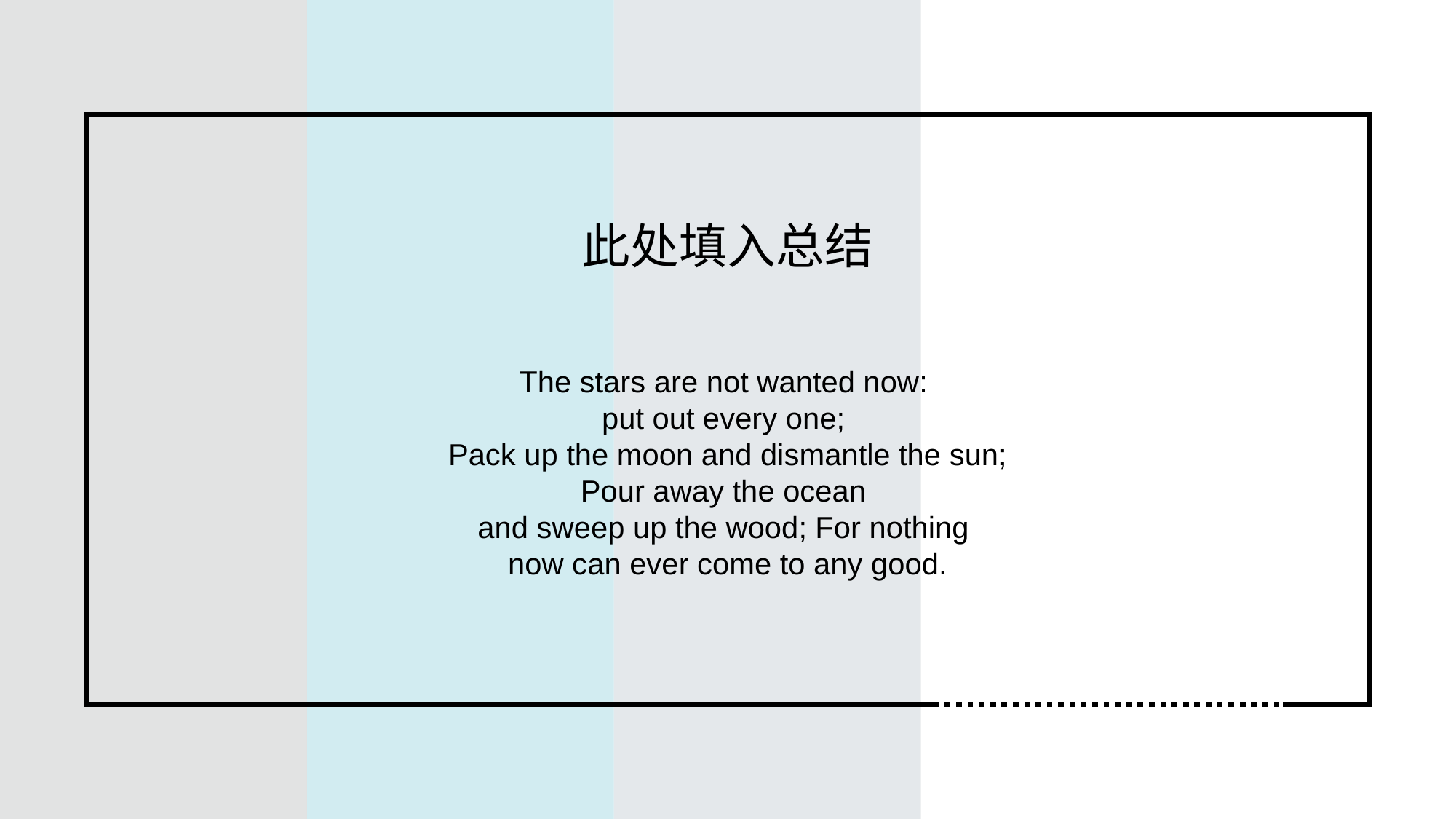

此处填入总结
The stars are not wanted now:
put out every one;
Pack up the moon and dismantle the sun;
Pour away the ocean
and sweep up the wood; For nothing
now can ever come to any good.